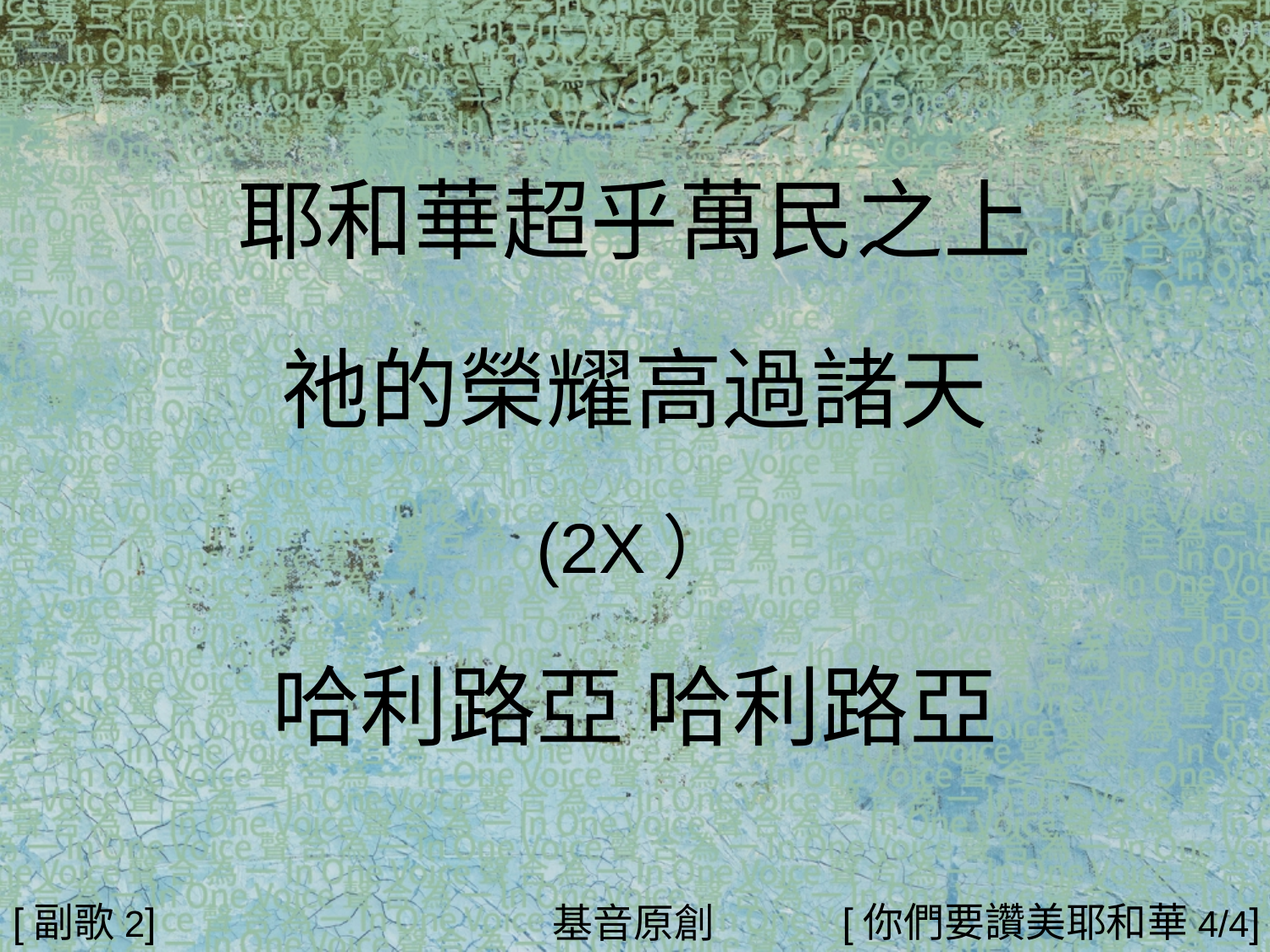

耶和華超乎萬民之上

祂的榮耀高過諸天

(2X）

哈利路亞 哈利路亞
#

[副歌2]

[你們要讚美耶和華4/4]
基音原創